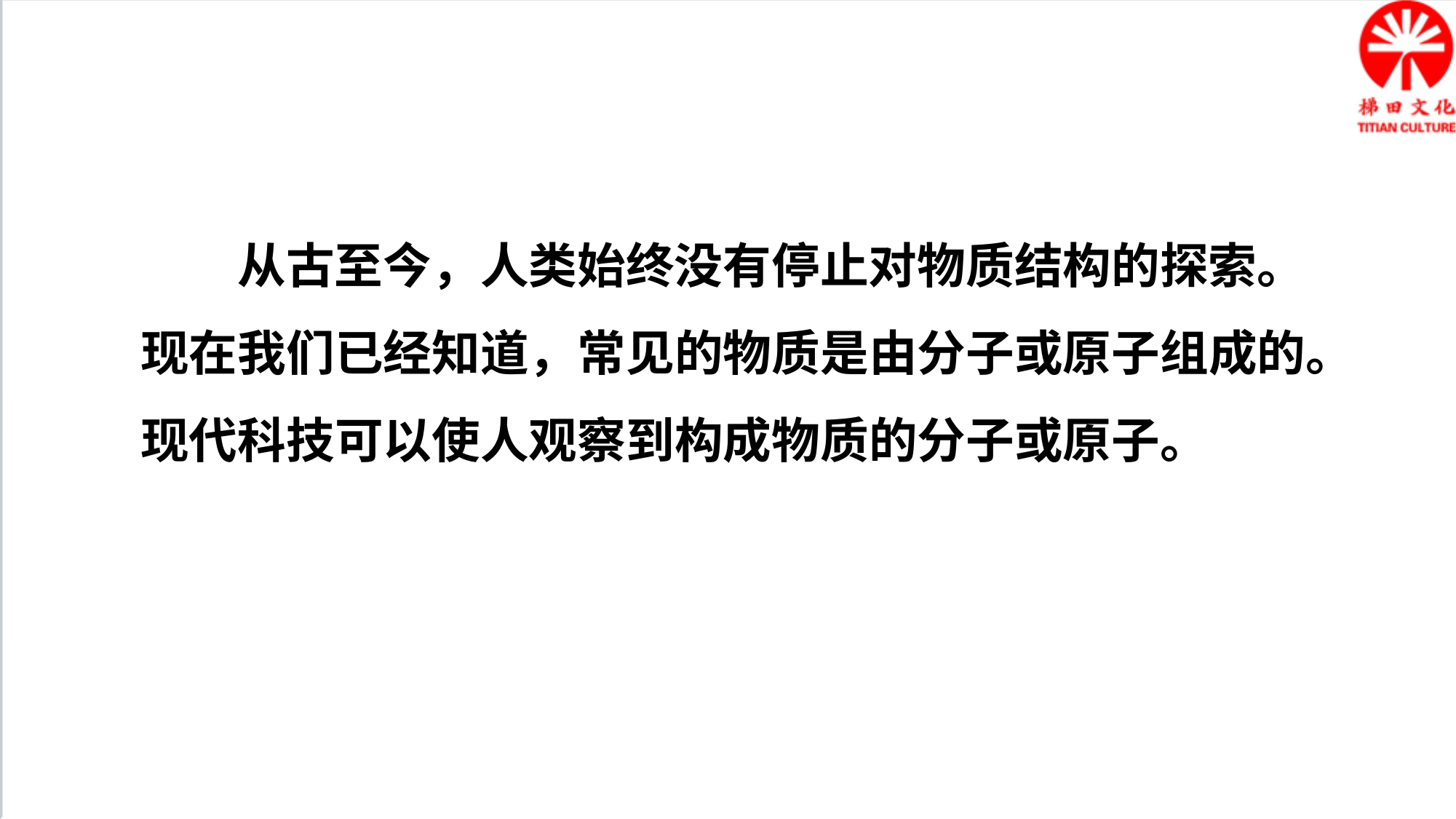

从古至今，人类始终没有停止对物质结构的探索。现在我们已经知道，常见的物质是由分子或原子组成的。现代科技可以使人观察到构成物质的分子或原子。